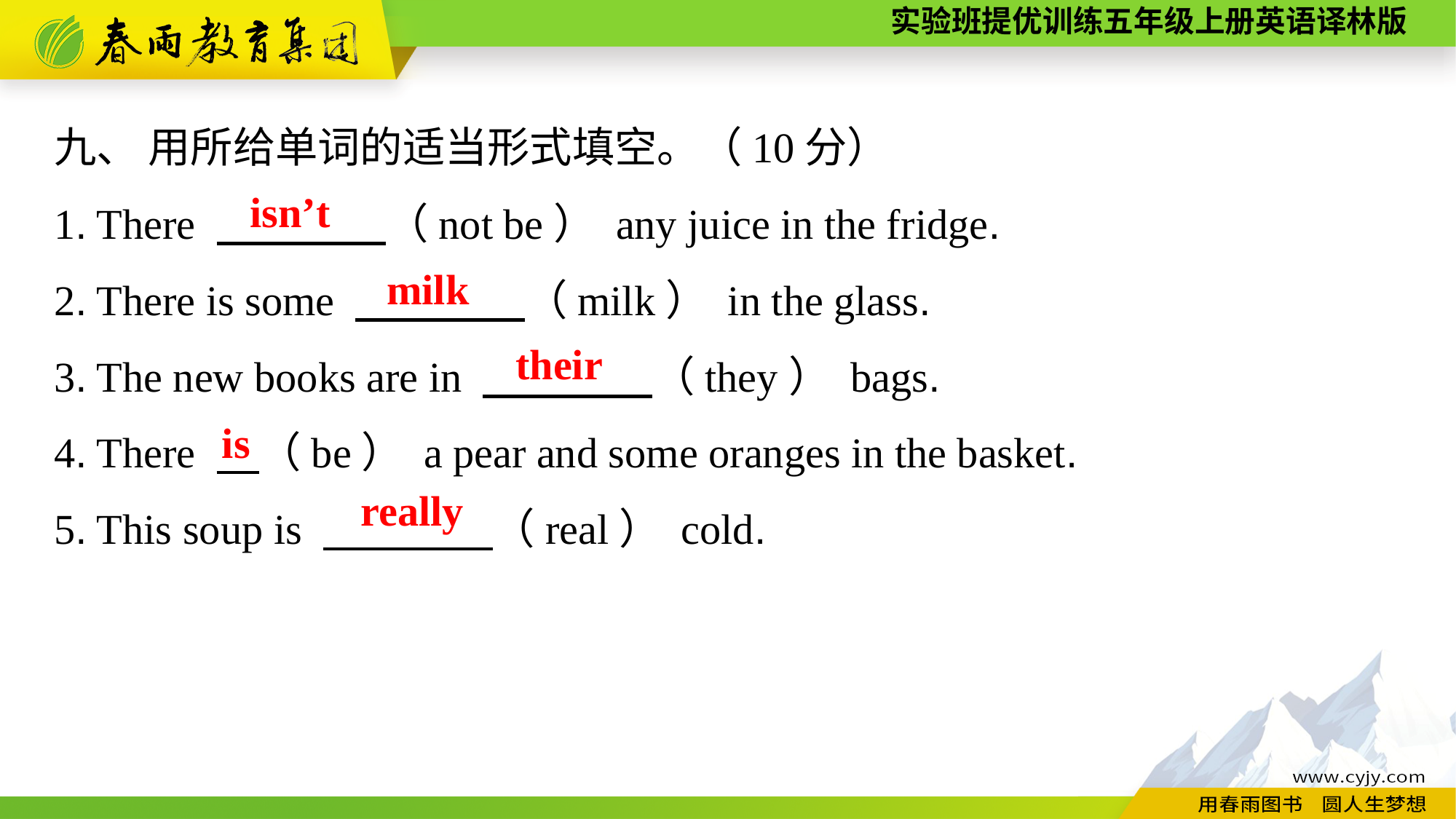

九、 用所给单词的适当形式填空。（10分）
1. There 　　　　（not be） any juice in the fridge.
2. There is some 　　　　（milk） in the glass.
3. The new books are in 　　　　（they） bags.
4. There 　（be） a pear and some oranges in the basket.
5. This soup is 　　　　（real） cold.
isn’t
milk
their
is
really